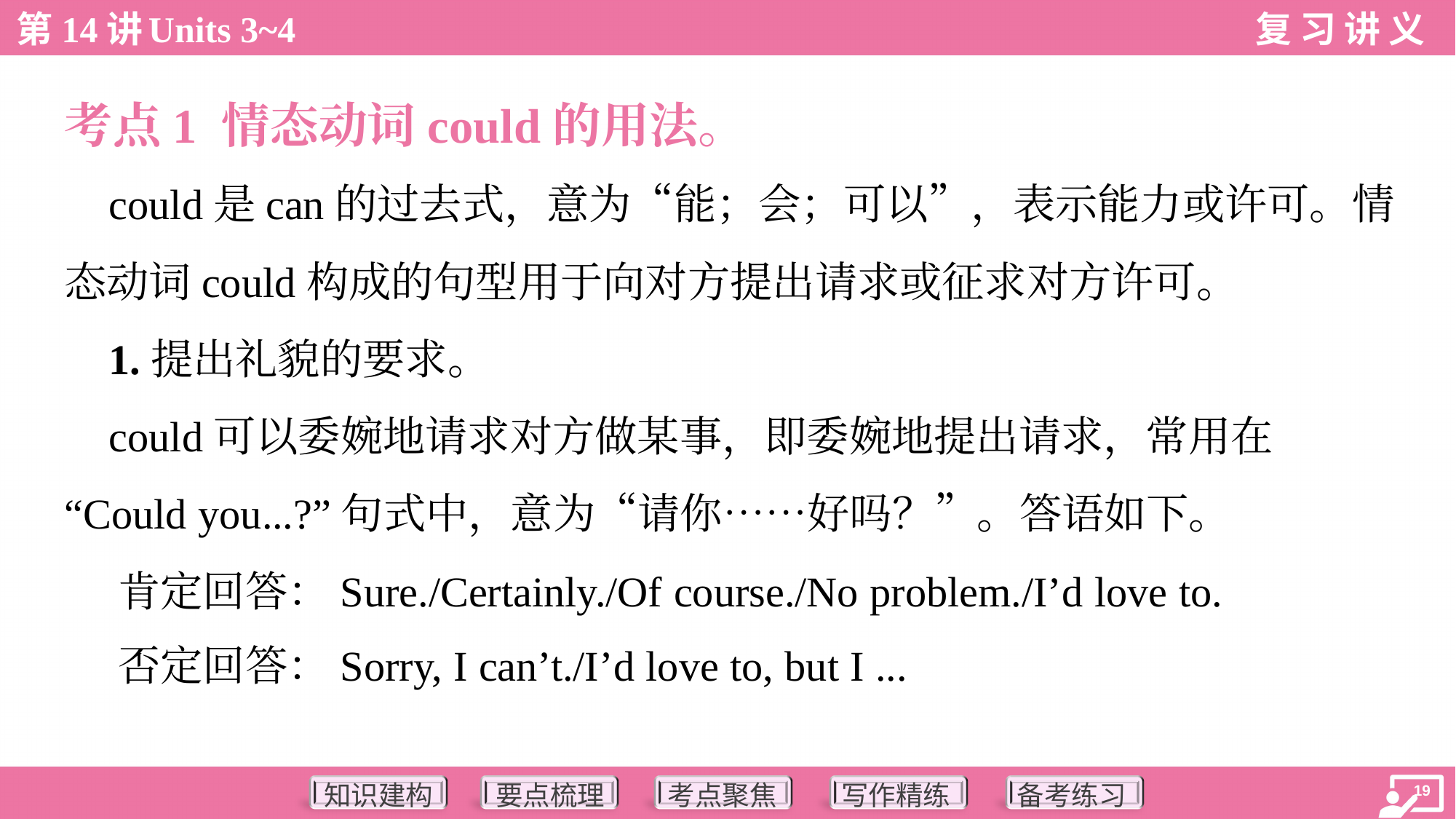

考点1 情态动词could的用法。
    could是can的过去式，意为“能；会；可以”，表示能力或许可。情
态动词could构成的句型用于向对方提出请求或征求对方许可。
    1.提出礼貌的要求。
    could可以委婉地请求对方做某事，即委婉地提出请求，常用在
“Could you...?”句式中，意为“请你……好吗？”。答语如下。
    肯定回答：Sure./Certainly./Of course./No problem./I’d love to.
    否定回答：Sorry, I can’t./I’d love to, but I ...